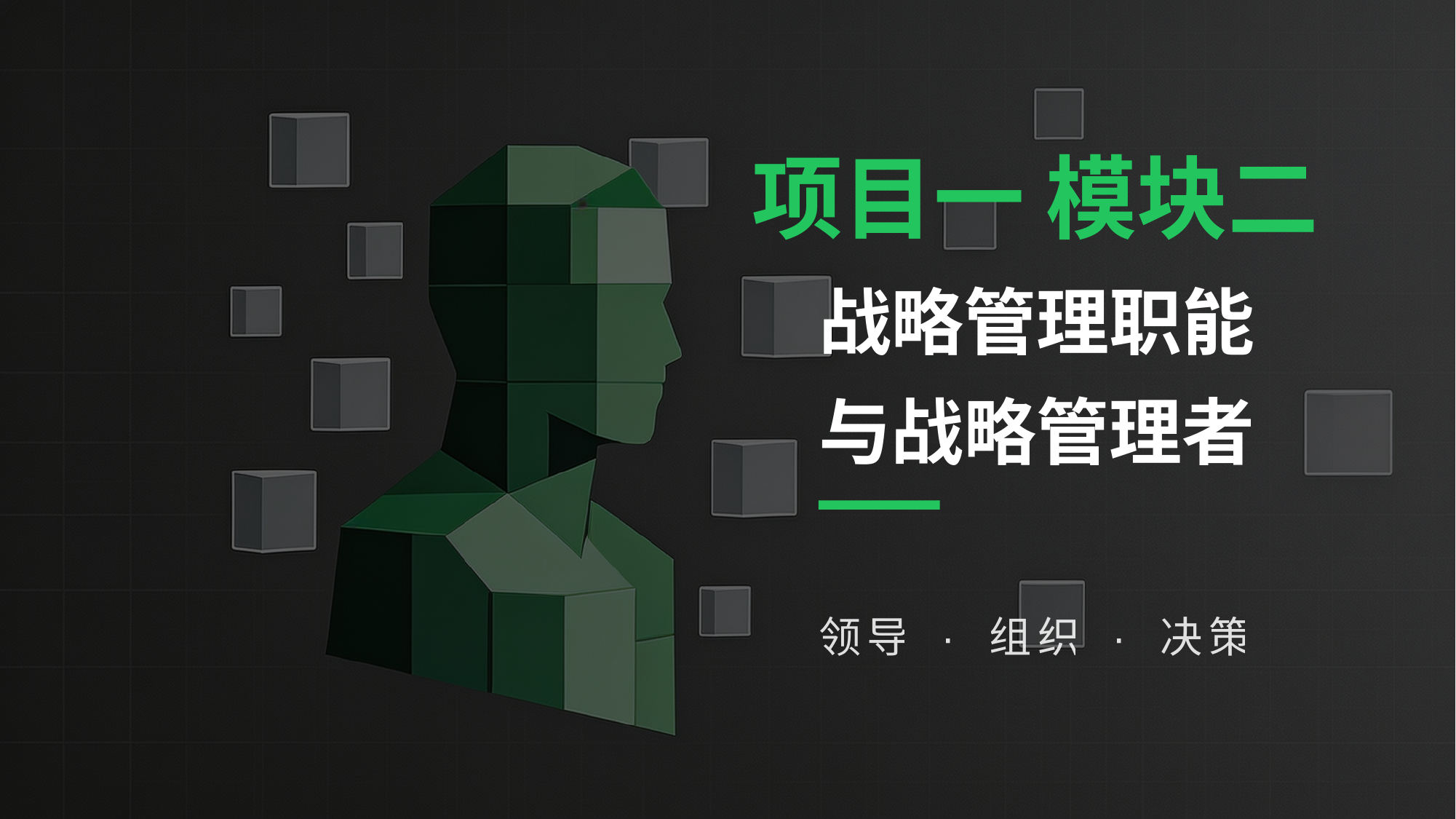

项目一 模块二
战略管理职能
与战略管理者

领导 · 组织 · 决策